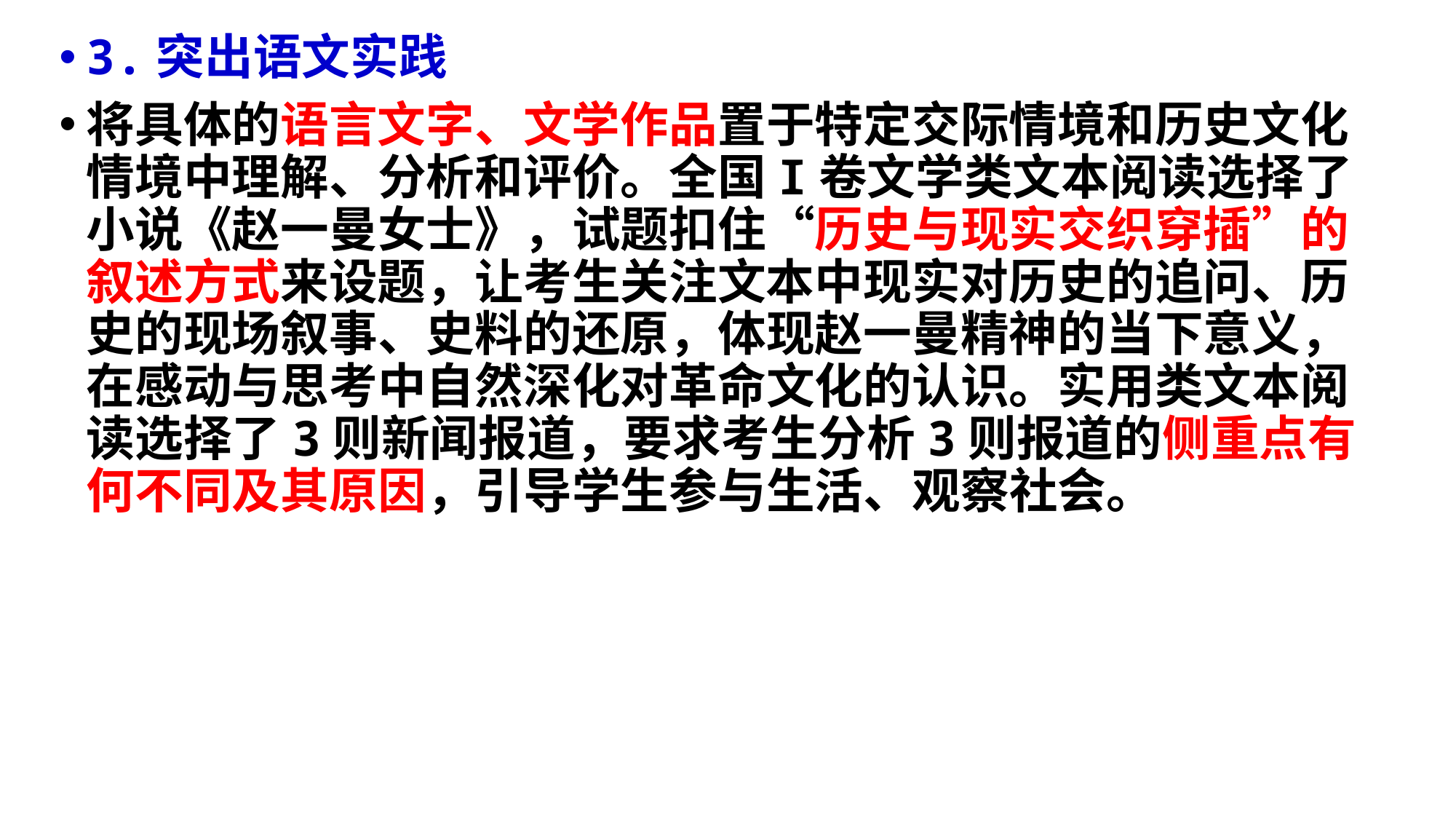

3.突出语文实践
将具体的语言文字、文学作品置于特定交际情境和历史文化情境中理解、分析和评价。全国I卷文学类文本阅读选择了小说《赵一曼女士》，试题扣住“历史与现实交织穿插”的叙述方式来设题，让考生关注文本中现实对历史的追问、历史的现场叙事、史料的还原，体现赵一曼精神的当下意义，在感动与思考中自然深化对革命文化的认识。实用类文本阅读选择了3则新闻报道，要求考生分析3则报道的侧重点有何不同及其原因，引导学生参与生活、观察社会。